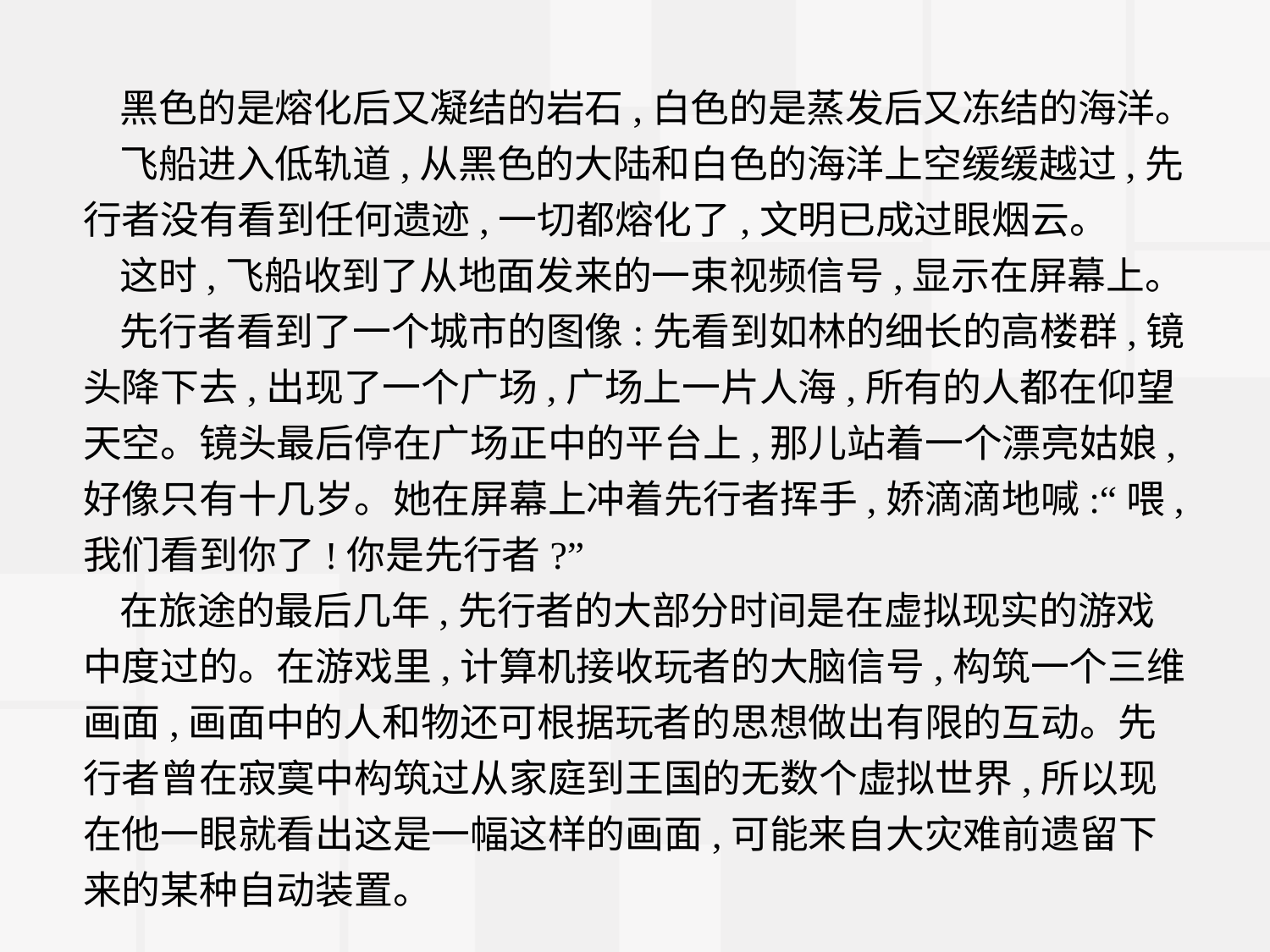

黑色的是熔化后又凝结的岩石,白色的是蒸发后又冻结的海洋。
飞船进入低轨道,从黑色的大陆和白色的海洋上空缓缓越过,先行者没有看到任何遗迹,一切都熔化了,文明已成过眼烟云。
这时,飞船收到了从地面发来的一束视频信号,显示在屏幕上。
先行者看到了一个城市的图像:先看到如林的细长的高楼群,镜头降下去,出现了一个广场,广场上一片人海,所有的人都在仰望天空。镜头最后停在广场正中的平台上,那儿站着一个漂亮姑娘,好像只有十几岁。她在屏幕上冲着先行者挥手,娇滴滴地喊:“喂,我们看到你了!你是先行者?”
在旅途的最后几年,先行者的大部分时间是在虚拟现实的游戏中度过的。在游戏里,计算机接收玩者的大脑信号,构筑一个三维画面,画面中的人和物还可根据玩者的思想做出有限的互动。先行者曾在寂寞中构筑过从家庭到王国的无数个虚拟世界,所以现在他一眼就看出这是一幅这样的画面,可能来自大灾难前遗留下来的某种自动装置。